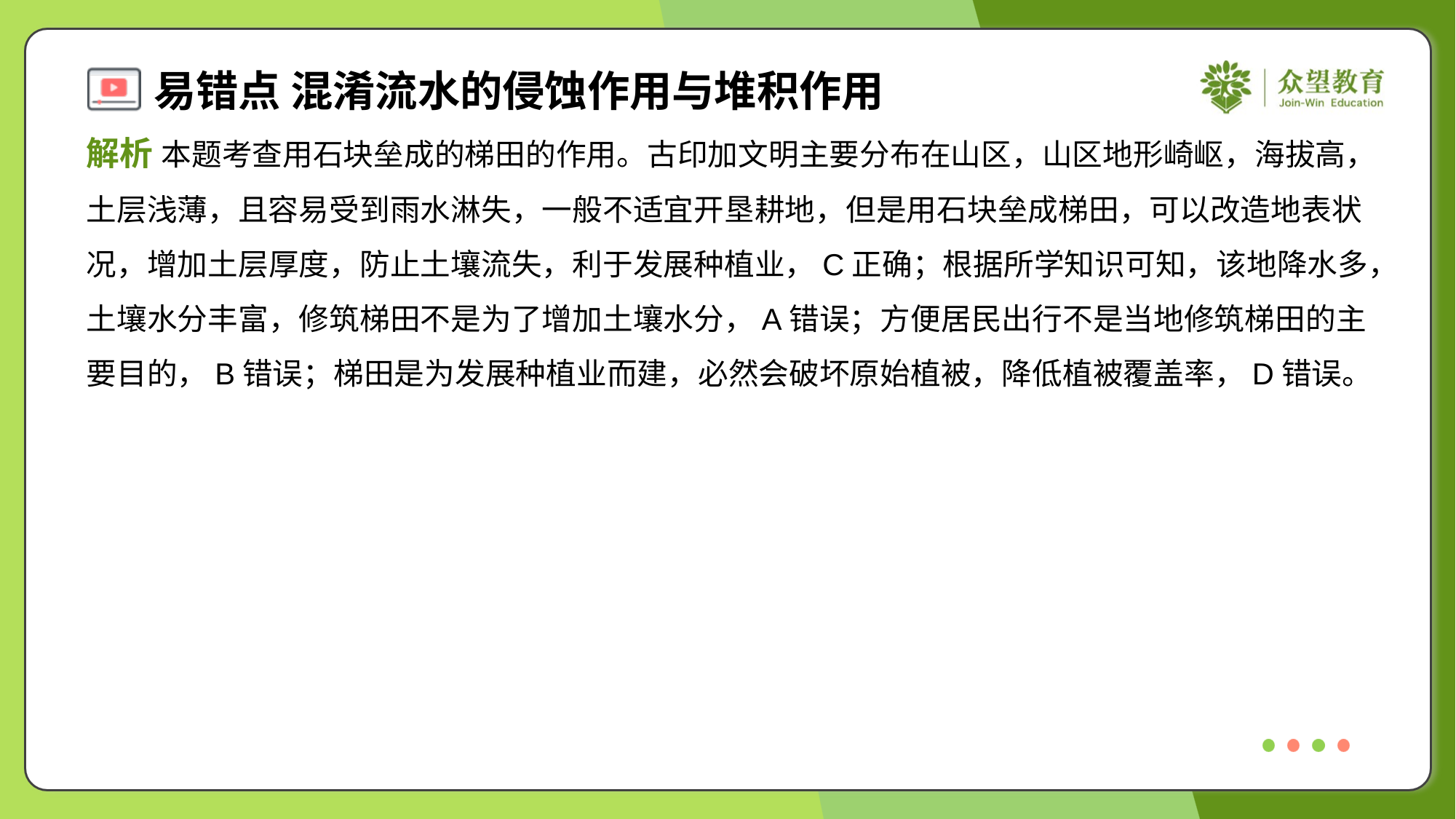

解析 本题考查用石块垒成的梯田的作用。古印加文明主要分布在山区，山区地形崎岖，海拔高，
土层浅薄，且容易受到雨水淋失，一般不适宜开垦耕地，但是用石块垒成梯田，可以改造地表状
况，增加土层厚度，防止土壤流失，利于发展种植业，C正确；根据所学知识可知，该地降水多，
土壤水分丰富，修筑梯田不是为了增加土壤水分，A错误；方便居民出行不是当地修筑梯田的主
要目的，B错误；梯田是为发展种植业而建，必然会破坏原始植被，降低植被覆盖率，D错误。